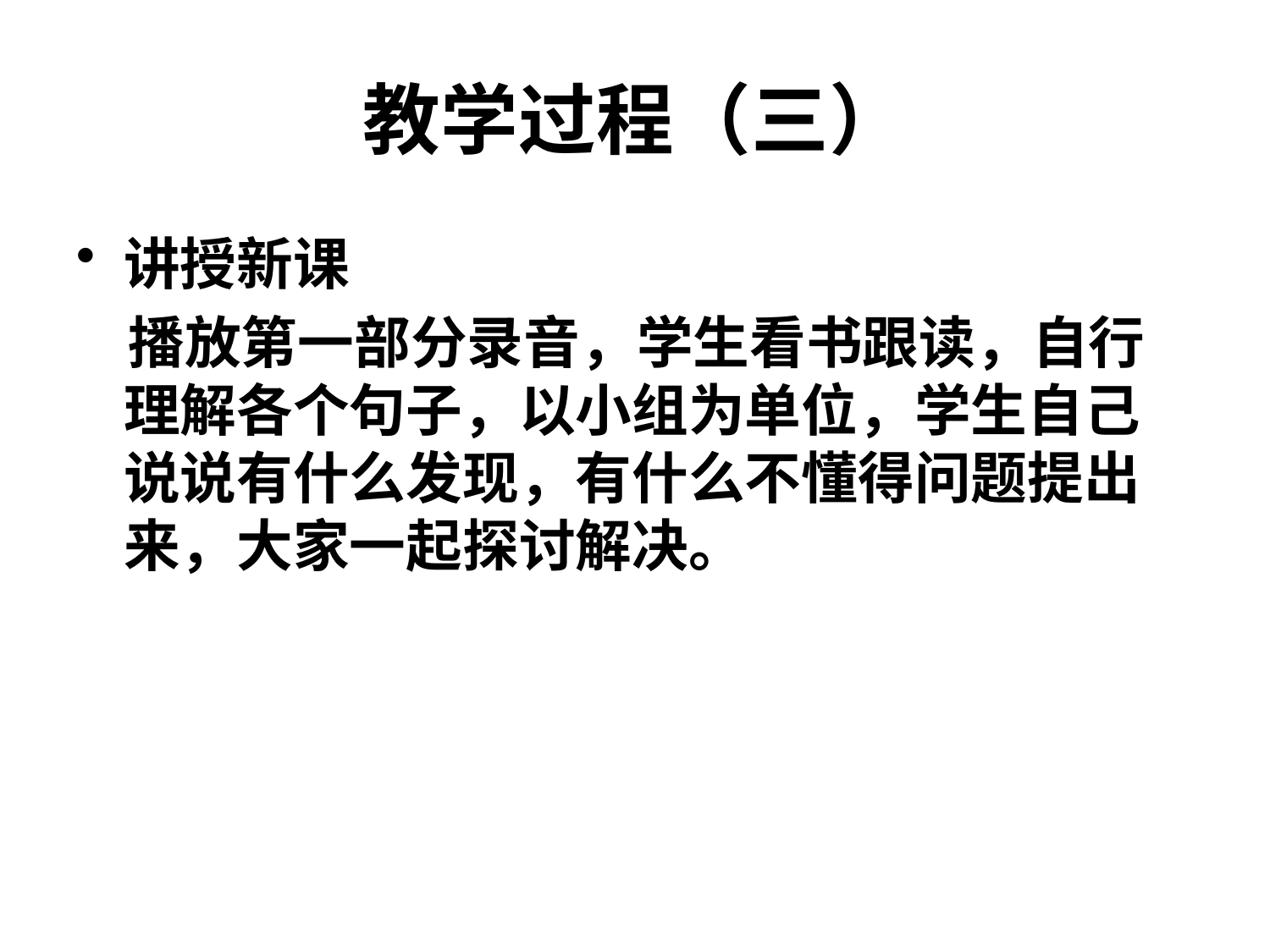

# 教学过程（三）
讲授新课
   播放第一部分录音，学生看书跟读，自行理解各个句子，以小组为单位，学生自己说说有什么发现，有什么不懂得问题提出来，大家一起探讨解决。